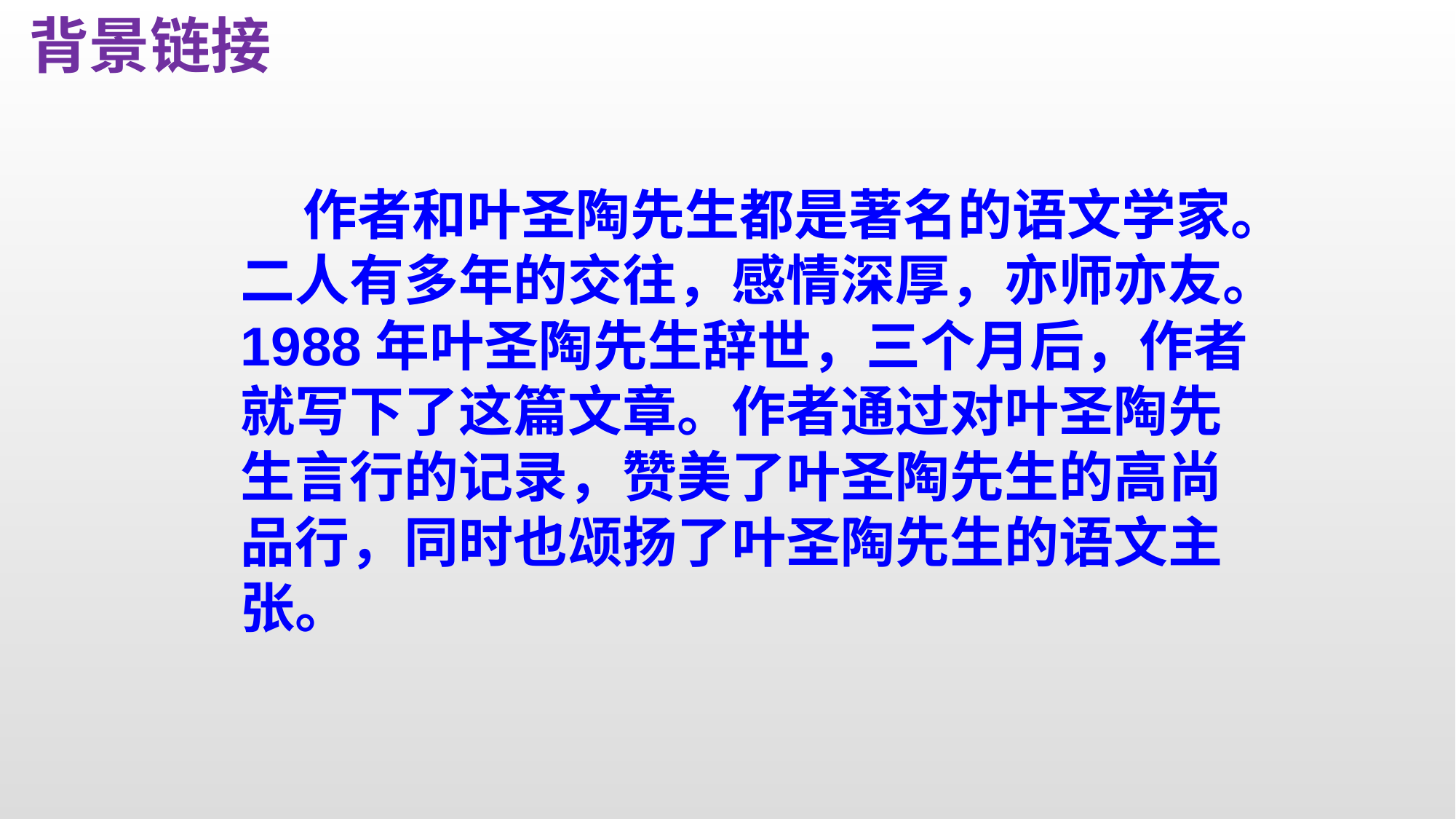

背景链接
    作者和叶圣陶先生都是著名的语文学家。二人有多年的交往，感情深厚，亦师亦友。1988年叶圣陶先生辞世，三个月后，作者就写下了这篇文章。作者通过对叶圣陶先生言行的记录，赞美了叶圣陶先生的高尚品行，同时也颂扬了叶圣陶先生的语文主张。